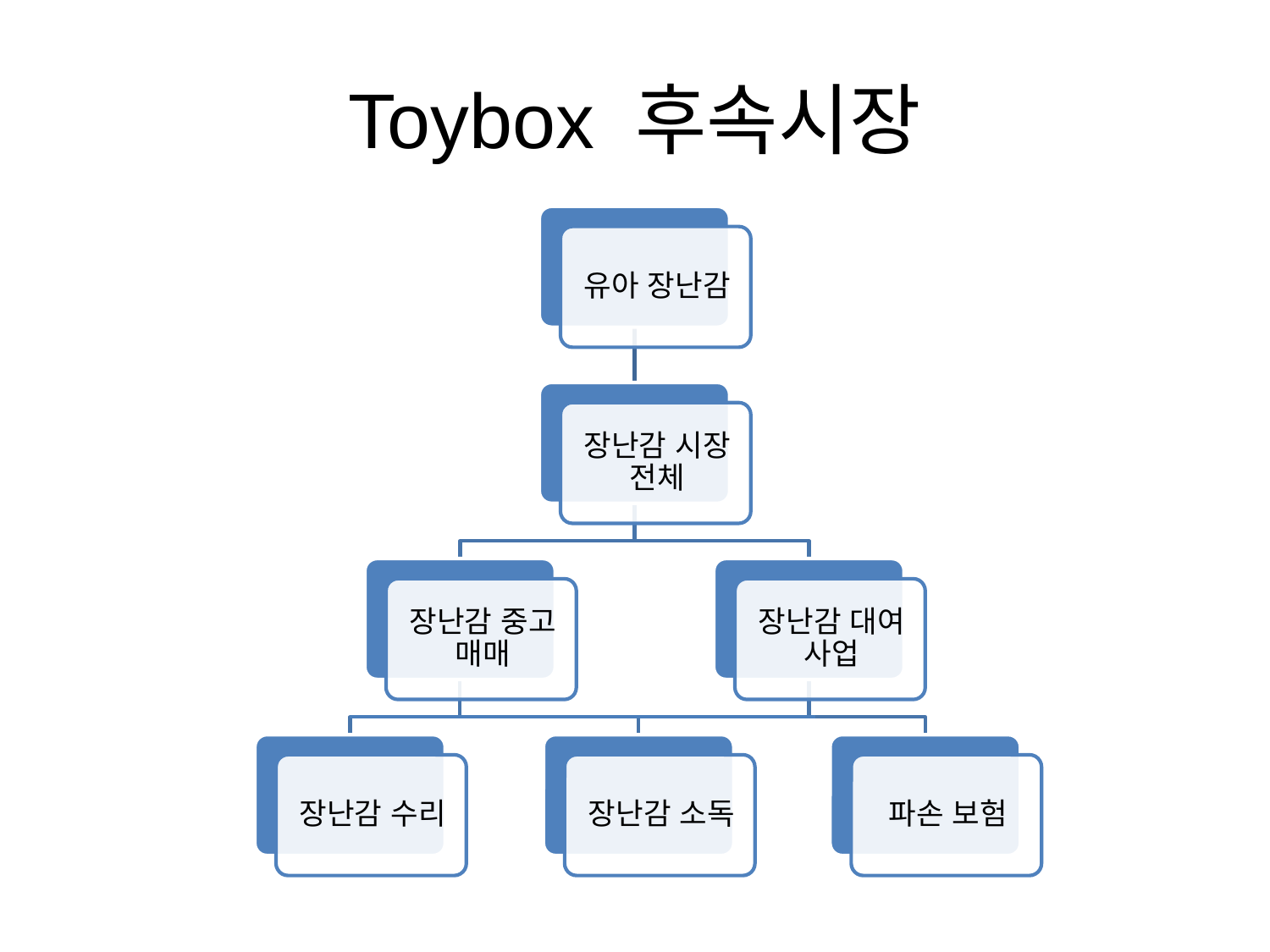

# Toybox 후속시장
유아 장난감
장난감 시장 전체
장난감 중고 매매
장난감 수리
장난감 대여 사업
장난감 소독
파손 보험